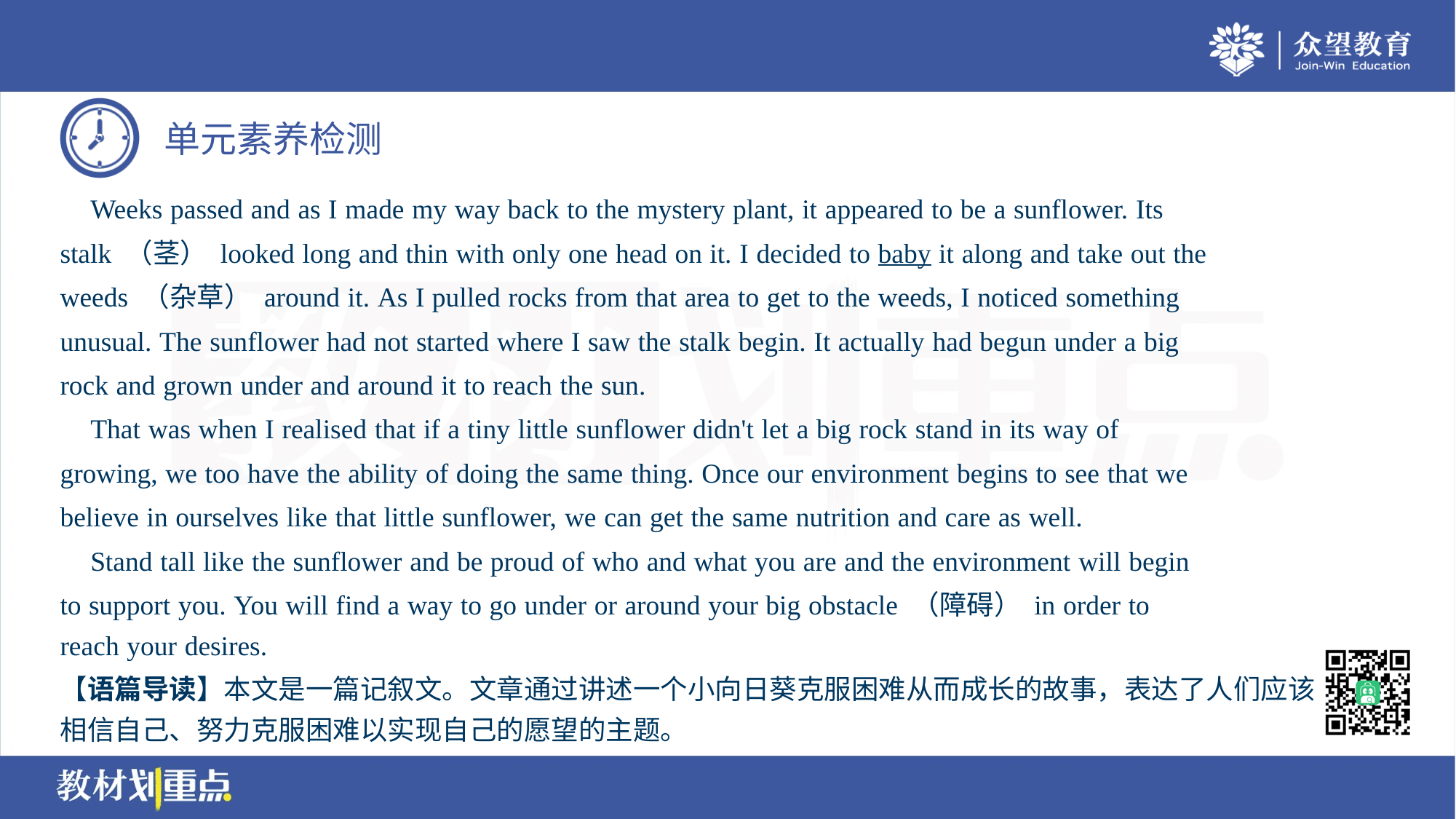

Weeks passed and as I made my way back to the mystery plant, it appeared to be a sunflower. Its
stalk （茎） looked long and thin with only one head on it. I decided to baby it along and take out the
weeds （杂草） around it. As I pulled rocks from that area to get to the weeds, I noticed something
unusual. The sunflower had not started where I saw the stalk begin. It actually had begun under a big
rock and grown under and around it to reach the sun.
    That was when I realised that if a tiny little sunflower didn't let a big rock stand in its way of
growing, we too have the ability of doing the same thing. Once our environment begins to see that we
believe in ourselves like that little sunflower, we can get the same nutrition and care as well.
    Stand tall like the sunflower and be proud of who and what you are and the environment will begin
to support you. You will find a way to go under or around your big obstacle （障碍） in order to
reach your desires.
【语篇导读】本文是一篇记叙文。文章通过讲述一个小向日葵克服困难从而成长的故事，表达了人们应该
相信自己、努力克服困难以实现自己的愿望的主题。